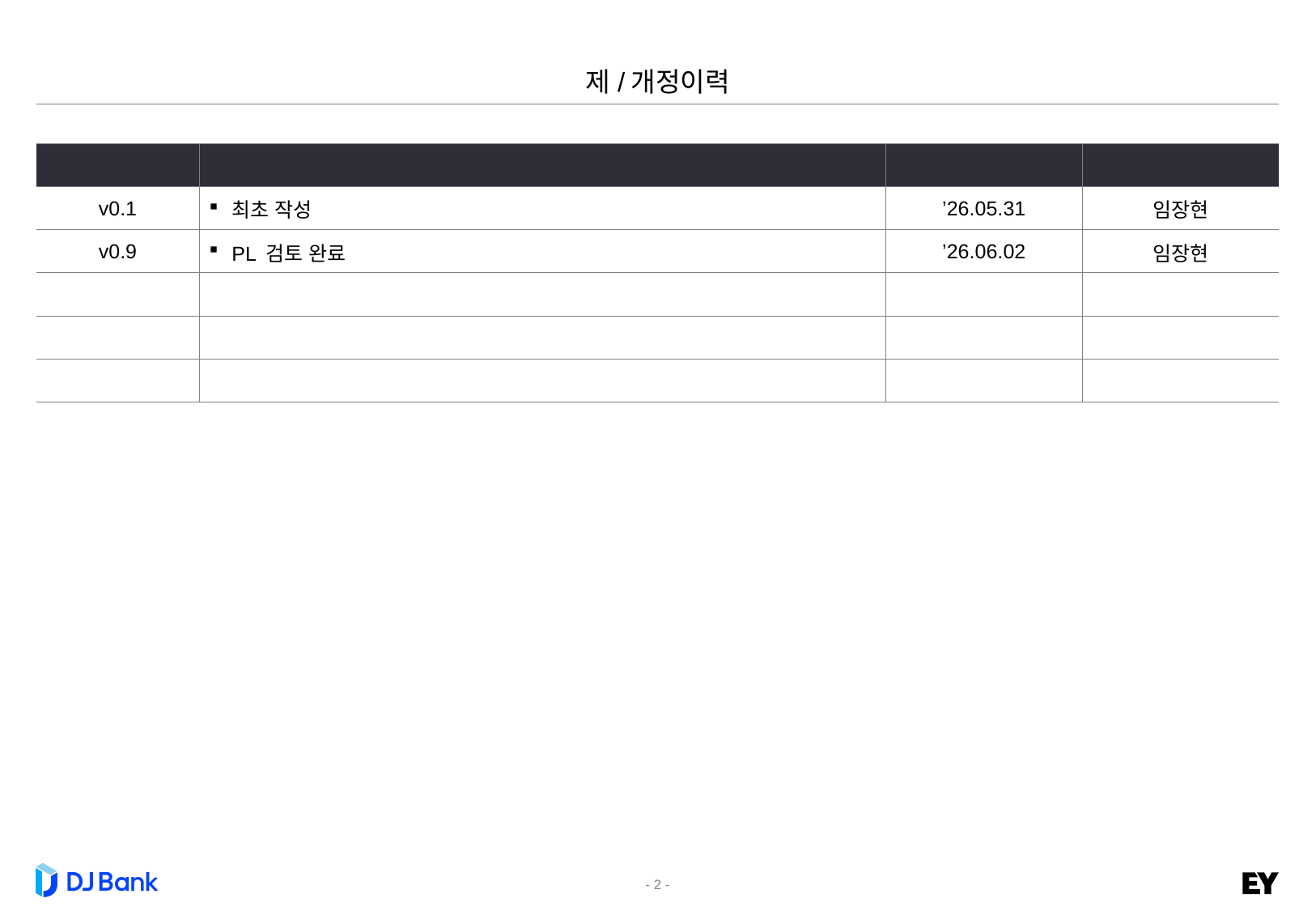

| 제/개정이력 |  |  |  |
| --- | --- | --- | --- |
|  |  |  |  |
| 버전 | 제/개정 페이지 및 수정 내용 | 제/개정 일자 | 제/개정자 |
| v0.1 | 최초 작성 | ’26.05.31 | 임장현 |
| v0.9 | PL 검토 완료 | ’26.06.02 | 임장현 |
|  |  |  |  |
|  |  |  |  |
|  |  |  |  |